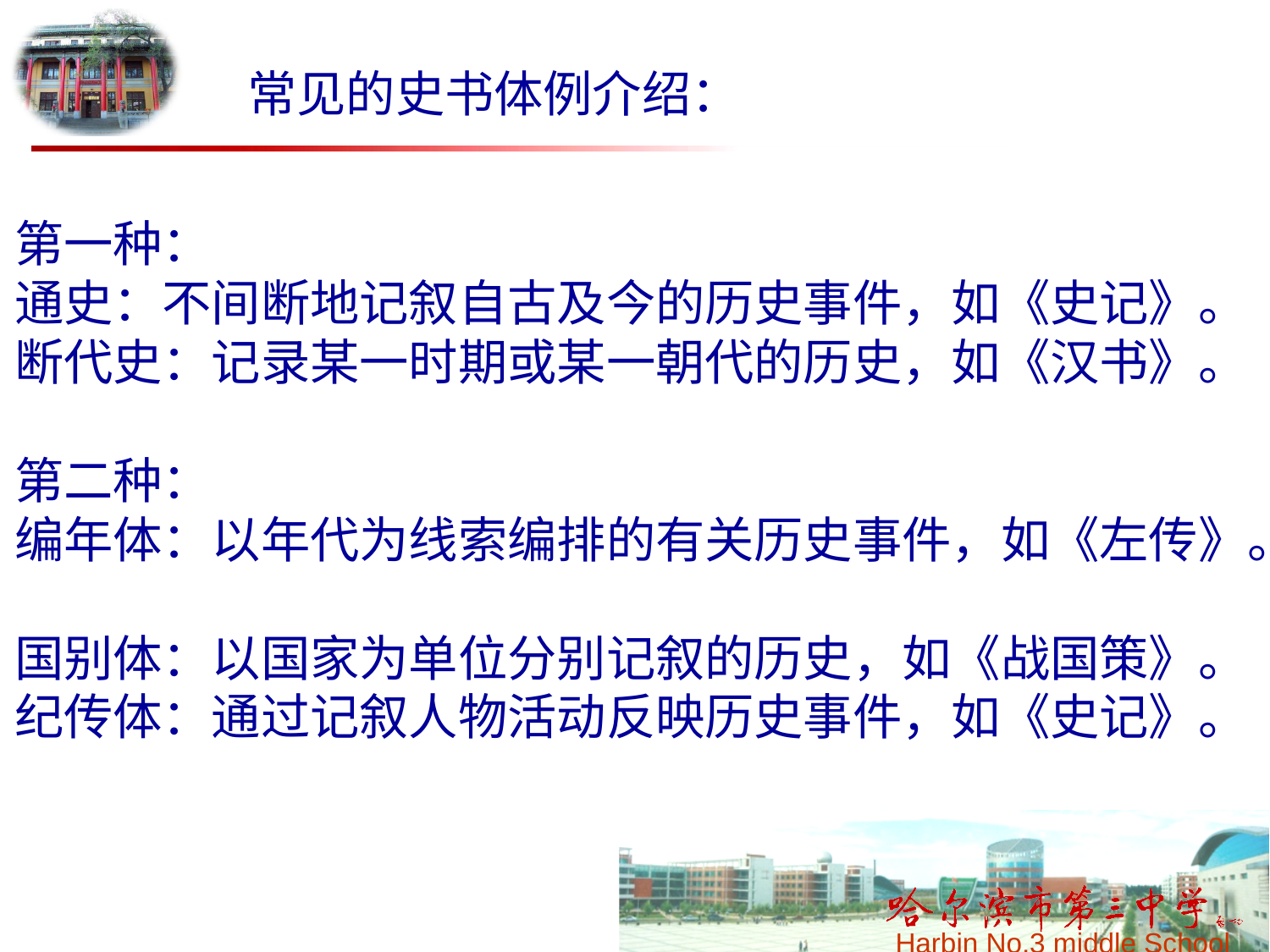

常见的史书体例介绍：
第一种：
通史：不间断地记叙自古及今的历史事件，如《史记》。
断代史：记录某一时期或某一朝代的历史，如《汉书》。

第二种：
编年体：以年代为线索编排的有关历史事件，如《左传》。
国别体：以国家为单位分别记叙的历史，如《战国策》。
纪传体：通过记叙人物活动反映历史事件，如《史记》。